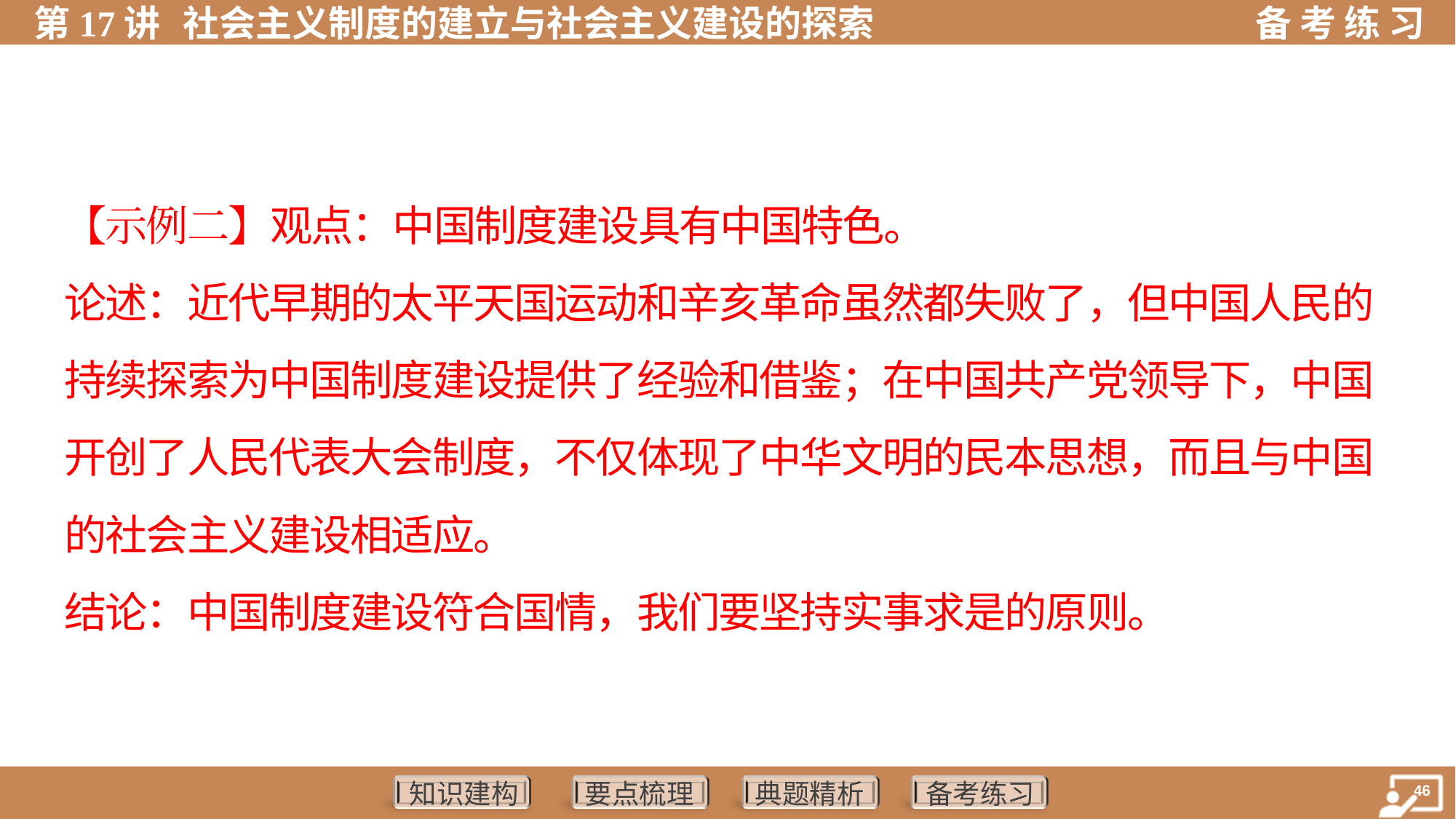

【示例二】观点：中国制度建设具有中国特色。
论述：近代早期的太平天国运动和辛亥革命虽然都失败了，但中国人民的
持续探索为中国制度建设提供了经验和借鉴；在中国共产党领导下，中国
开创了人民代表大会制度，不仅体现了中华文明的民本思想，而且与中国
的社会主义建设相适应。
结论：中国制度建设符合国情，我们要坚持实事求是的原则。